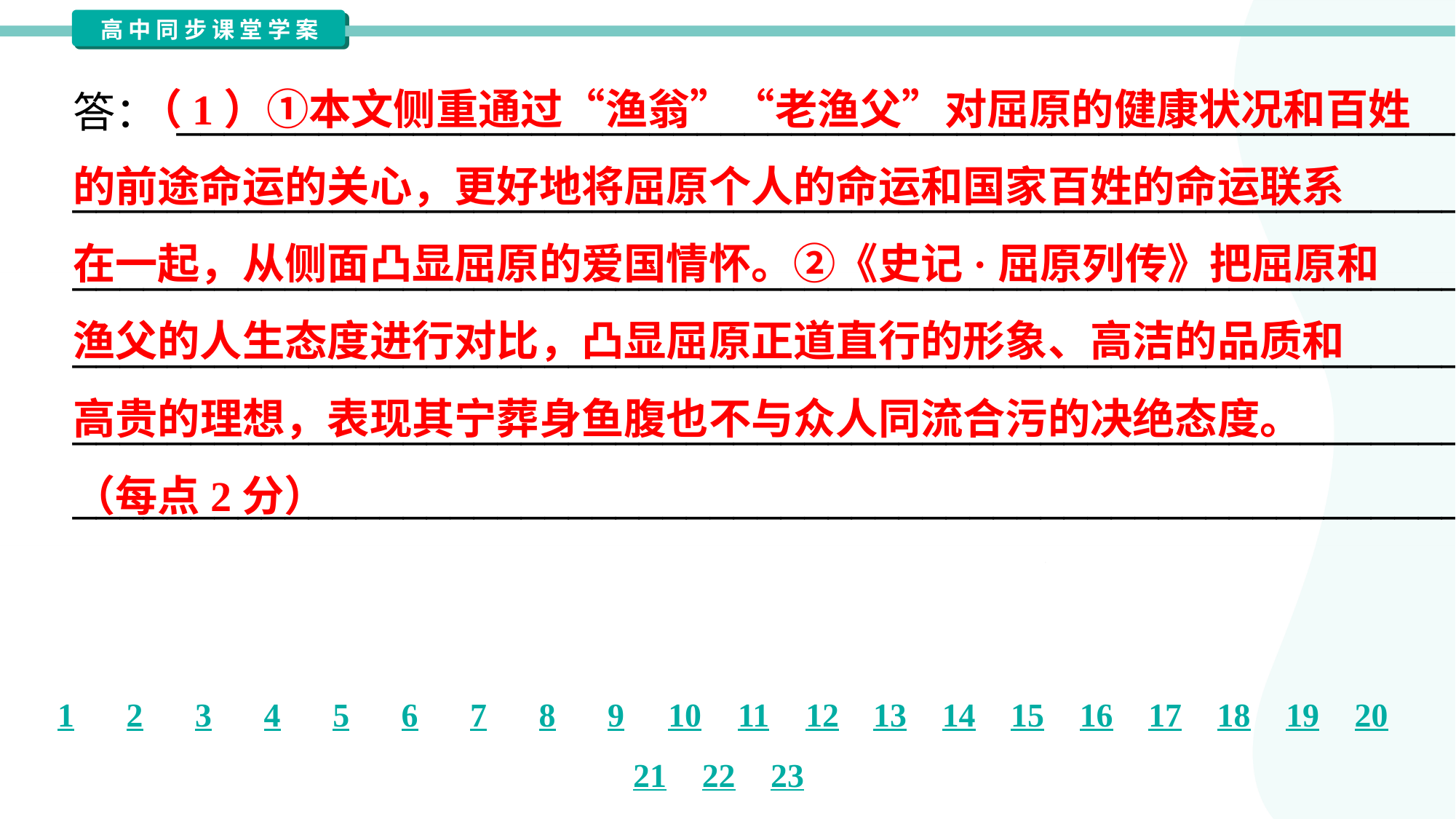

（1）①本文侧重通过“渔翁”“老渔父”对屈原的健康状况和百姓
的前途命运的关心，更好地将屈原个人的命运和国家百姓的命运联系
在一起，从侧面凸显屈原的爱国情怀。②《史记·屈原列传》把屈原和
渔父的人生态度进行对比，凸显屈原正道直行的形象、高洁的品质和
高贵的理想，表现其宁葬身鱼腹也不与众人同流合污的决绝态度。
（每点2分）

答： ________________________________________________________
_____________________________________________________________
_____________________________________________________________
_____________________________________________________________
_____________________________________________________________
_____________________________________________________________